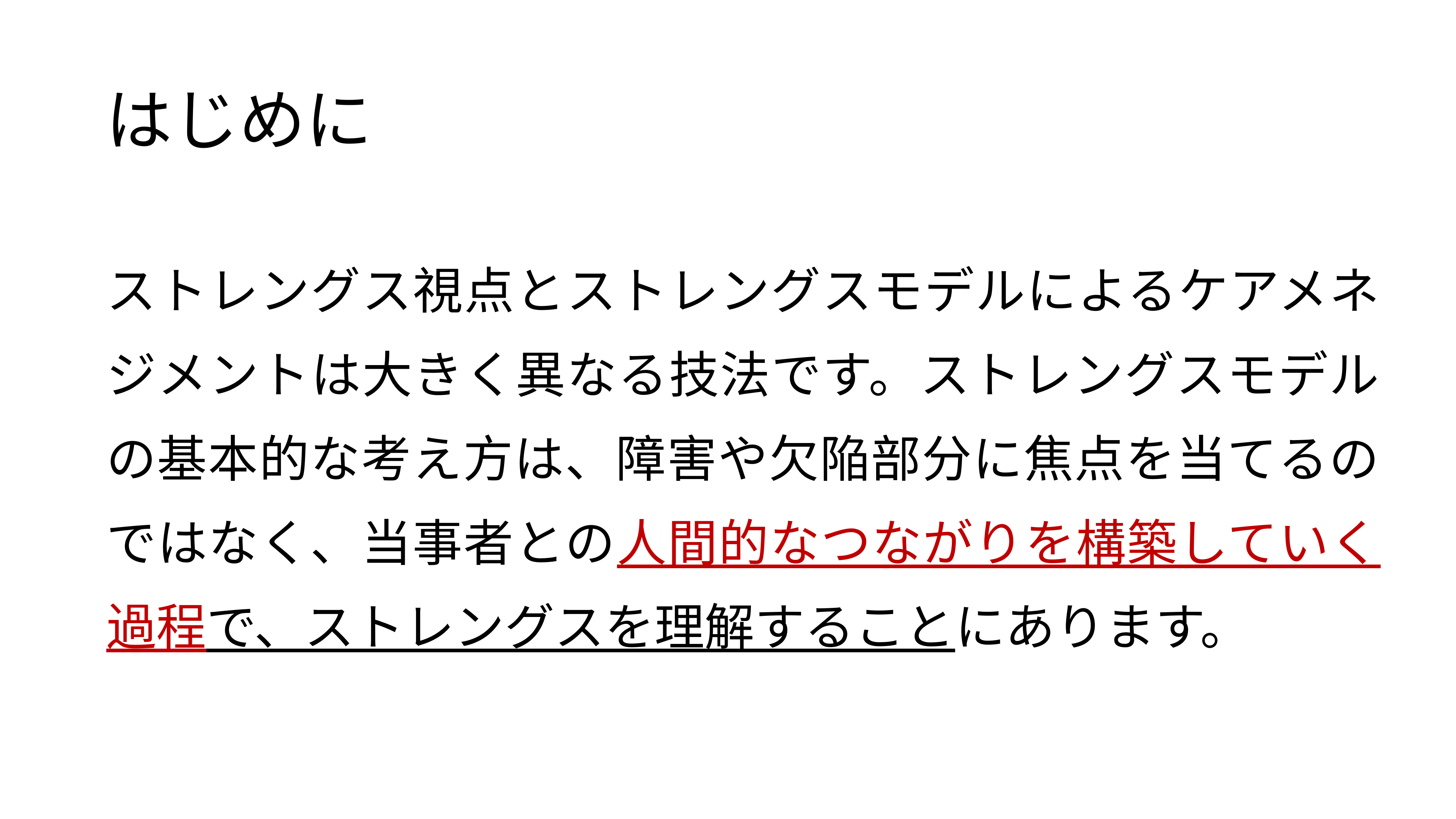

# はじめに
ストレングス視点とストレングスモデルによるケアメネジメントは大きく異なる技法です。ストレングスモデルの基本的な考え方は、障害や欠陥部分に焦点を当てるのではなく、当事者との人間的なつながりを構築していく過程で、ストレングスを理解することにあります。